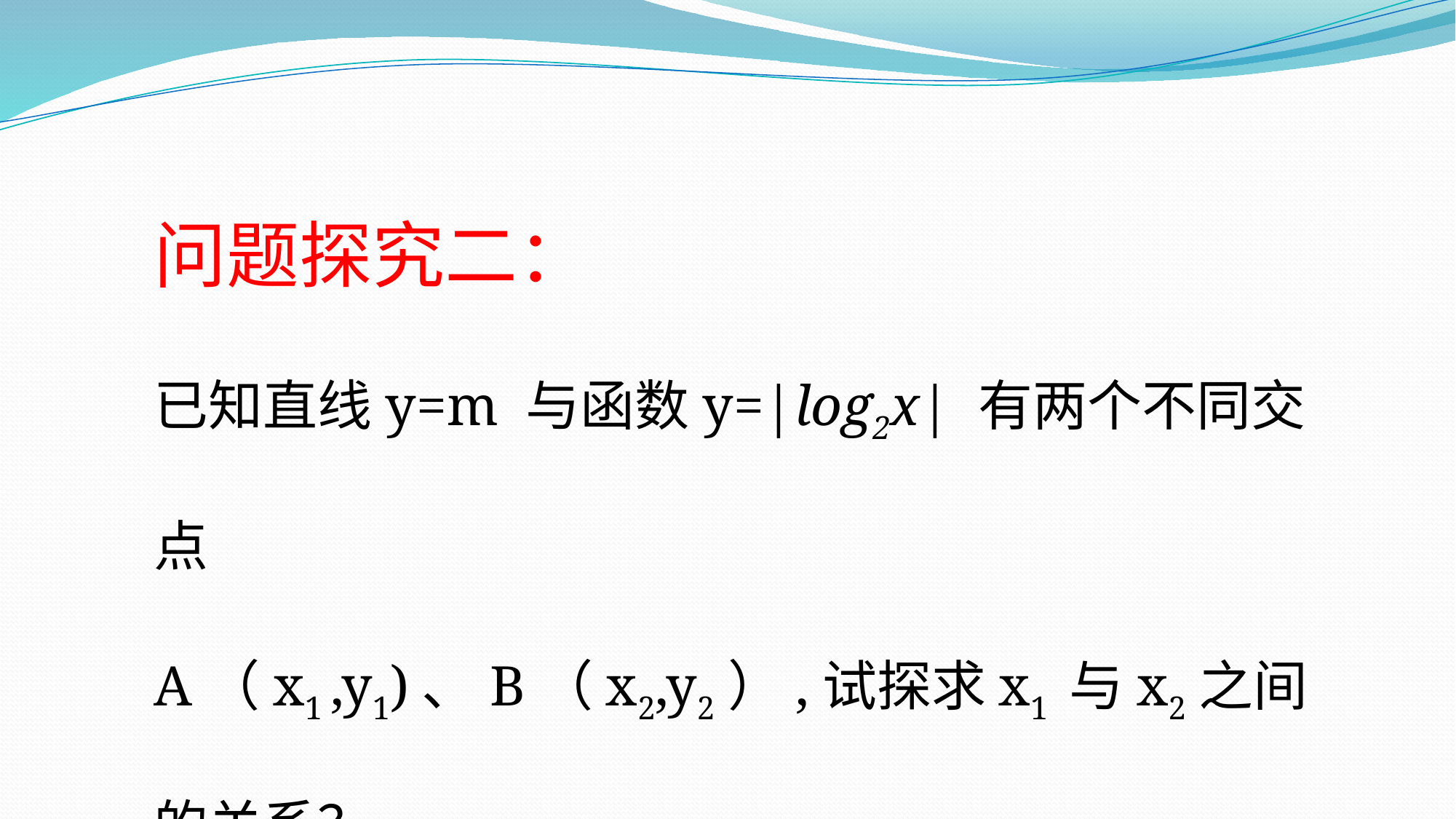

问题探究二：
已知直线y=m 与函数y=|log2x| 有两个不同交点
A（x1 ,y1)、B（x2,y2）,试探求x1 与x2之间的关系？